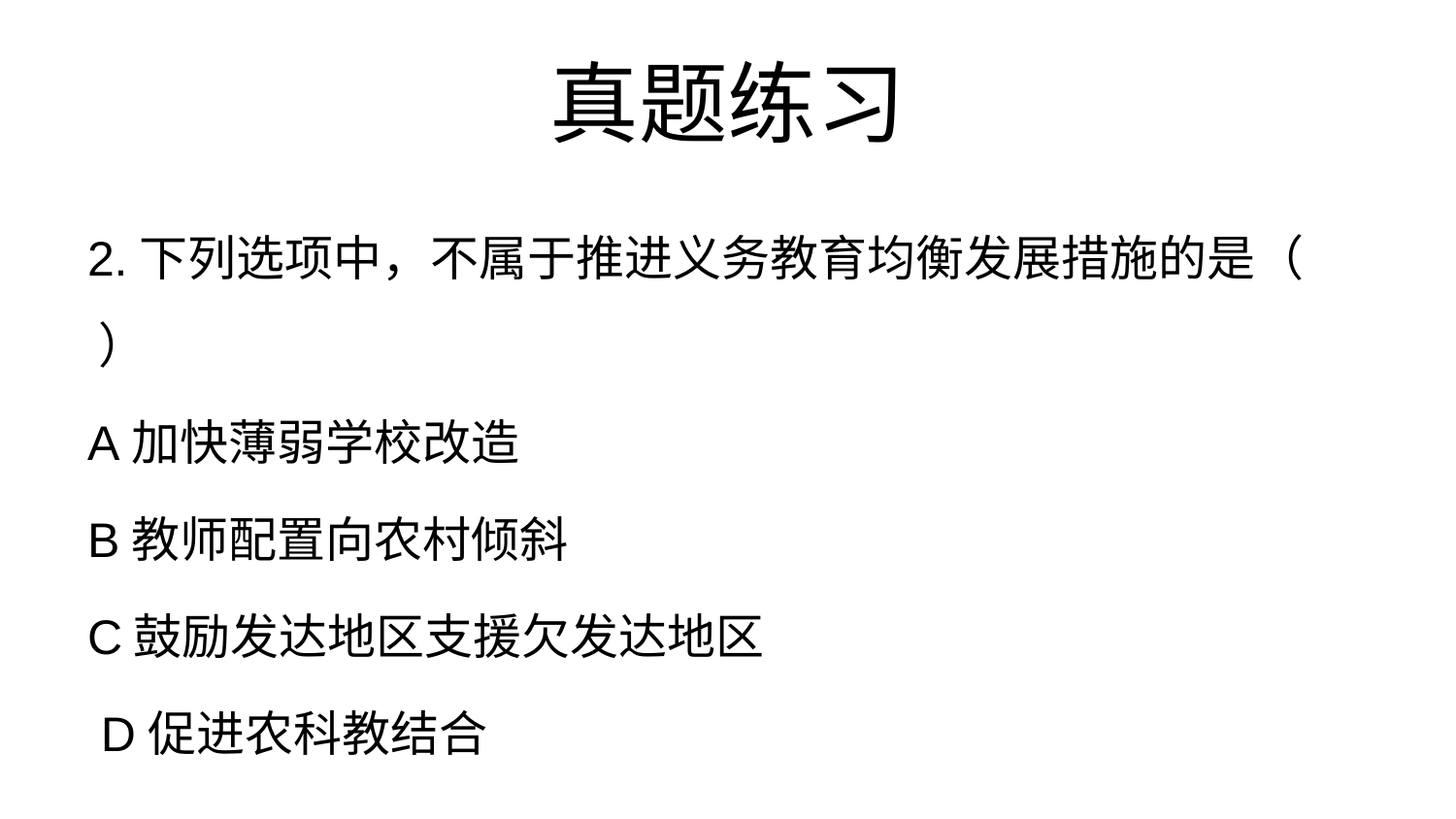

# 真题练习
2.下列选项中，不属于推进义务教育均衡发展措施的是（  ）
A加快薄弱学校改造
B教师配置向农村倾斜
C鼓励发达地区支援欠发达地区
 D促进农科教结合